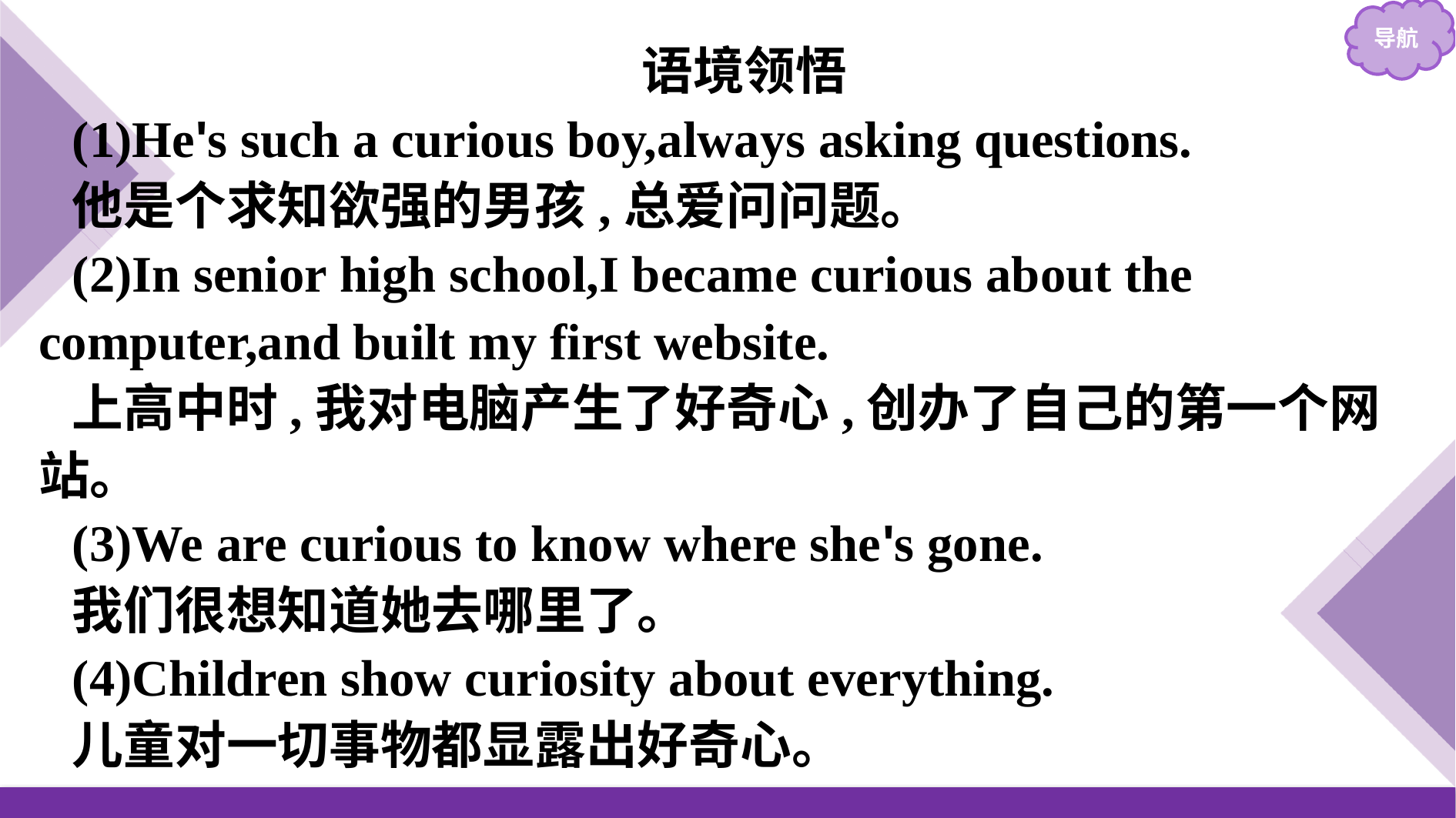

语境领悟
(1)He's such a curious boy,always asking questions.
他是个求知欲强的男孩,总爱问问题。
(2)In senior high school,I became curious about the computer,and built my first website.
上高中时,我对电脑产生了好奇心,创办了自己的第一个网站。
(3)We are curious to know where she's gone.
我们很想知道她去哪里了。
(4)Children show curiosity about everything.
儿童对一切事物都显露出好奇心。